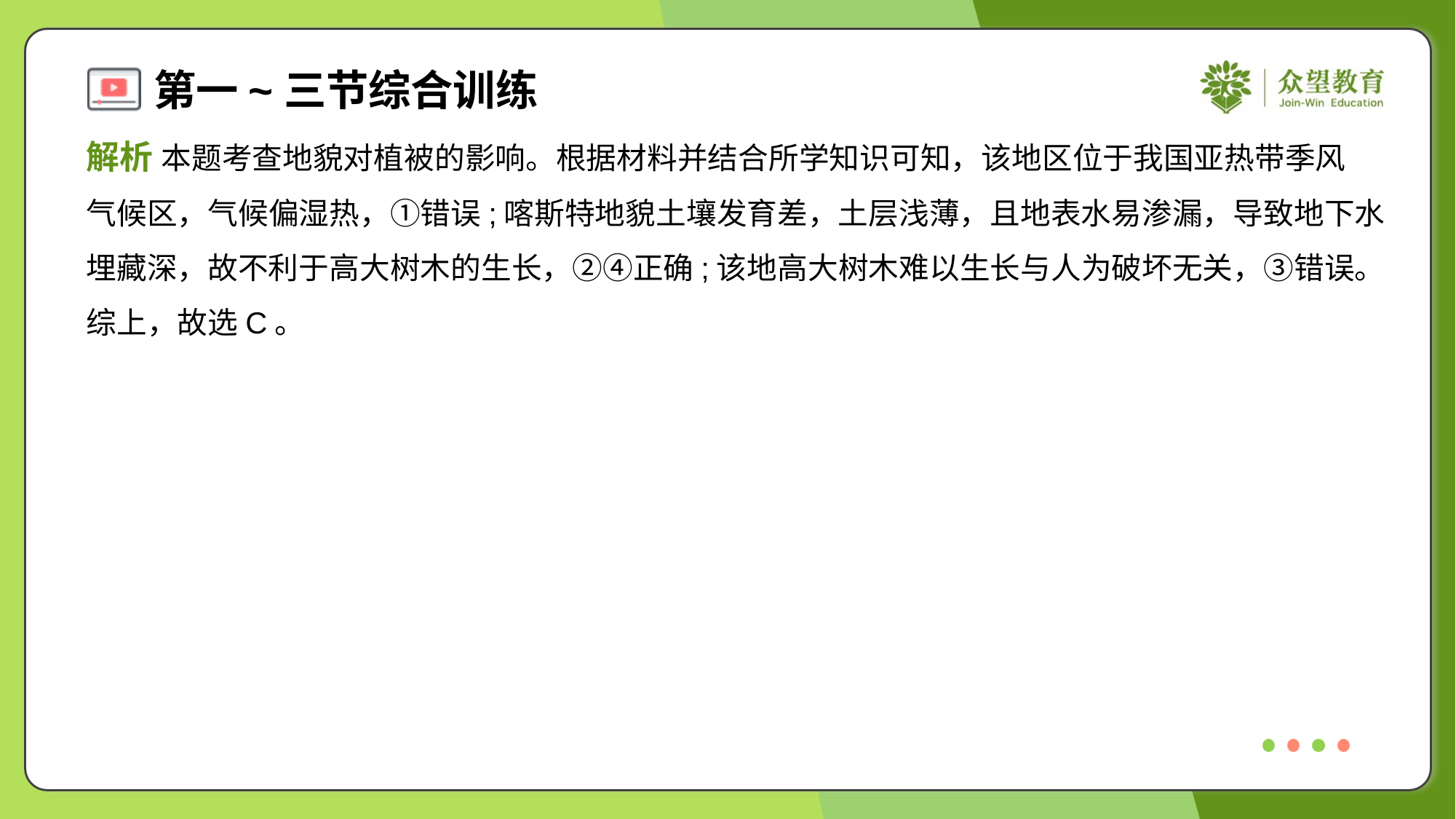

解析 本题考查地貌对植被的影响。根据材料并结合所学知识可知，该地区位于我国亚热带季风
气候区，气候偏湿热，①错误;喀斯特地貌土壤发育差，土层浅薄，且地表水易渗漏，导致地下水
埋藏深，故不利于高大树木的生长，②④正确;该地高大树木难以生长与人为破坏无关，③错误。
综上，故选C。